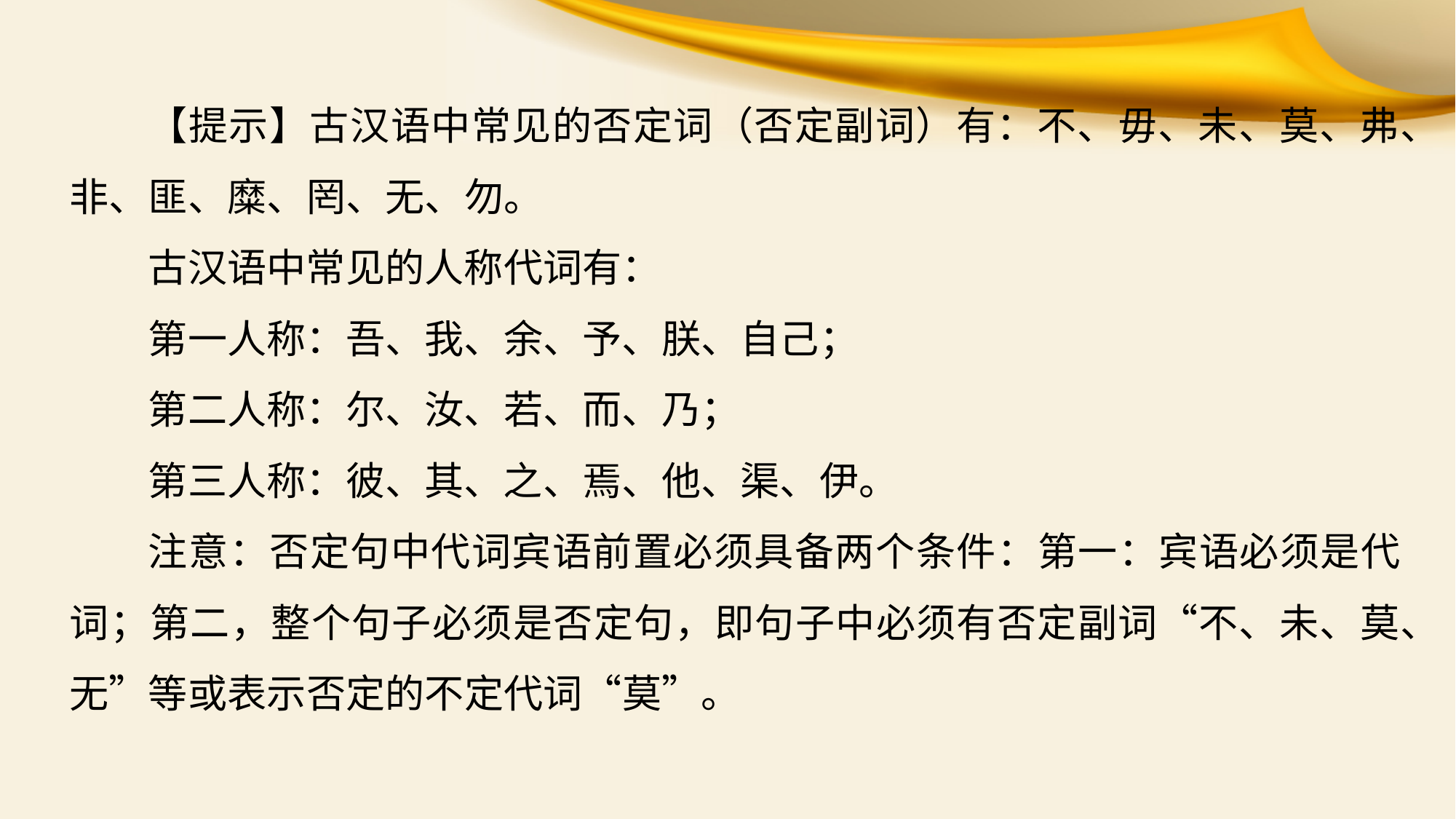

【提示】古汉语中常见的否定词（否定副词）有：不、毋、未、莫、弗、非、匪、糜、罔、无、勿。
古汉语中常见的人称代词有：
第一人称：吾、我、余、予、朕、自己；
第二人称：尔、汝、若、而、乃；
第三人称：彼、其、之、焉、他、渠、伊。
注意：否定句中代词宾语前置必须具备两个条件：第一：宾语必须是代词；第二，整个句子必须是否定句，即句子中必须有否定副词“不、未、莫、无”等或表示否定的不定代词“莫”。